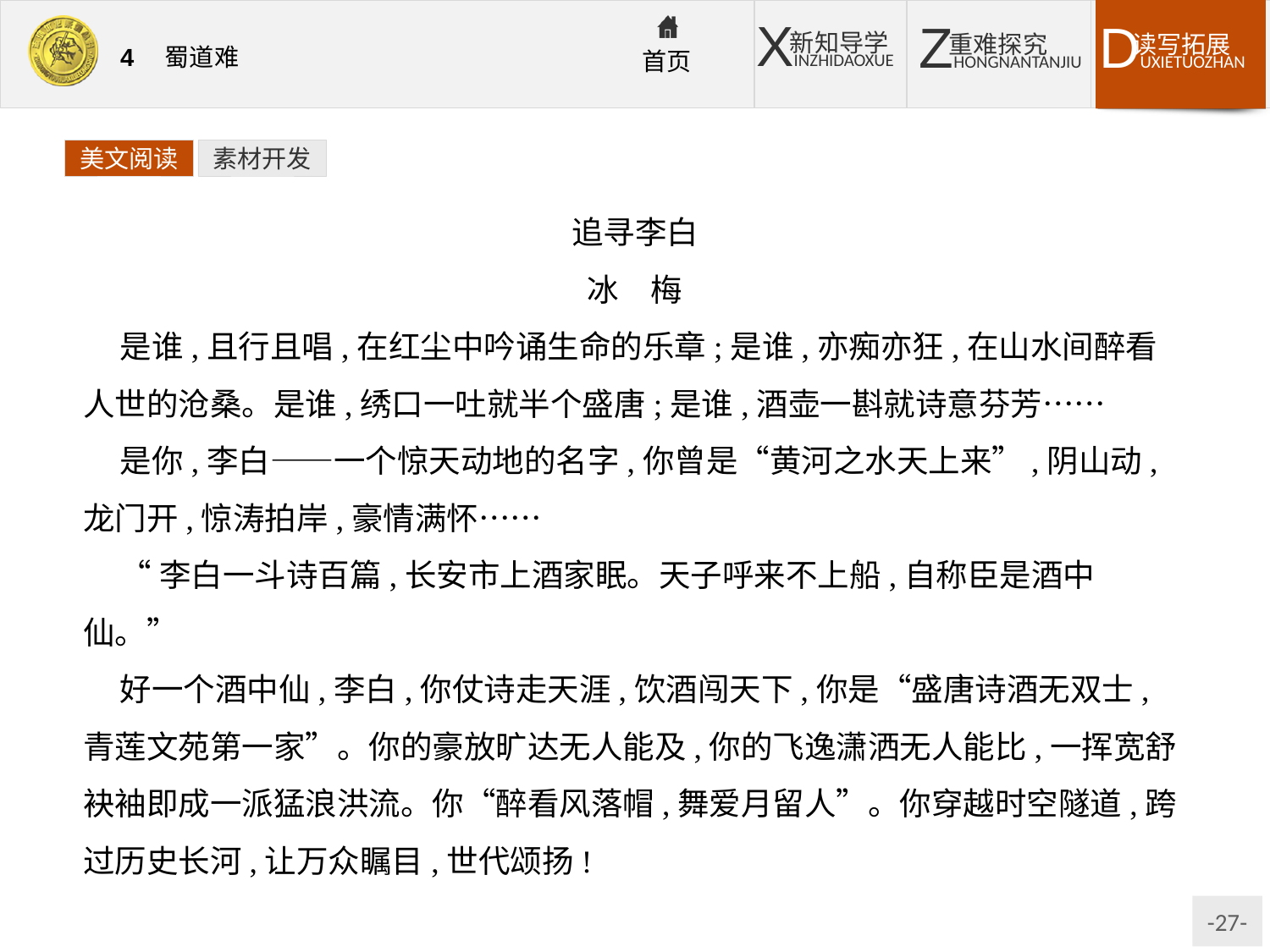

美文阅读
素材开发
追寻李白
冰　梅
是谁,且行且唱,在红尘中吟诵生命的乐章;是谁,亦痴亦狂,在山水间醉看人世的沧桑。是谁,绣口一吐就半个盛唐;是谁,酒壶一斟就诗意芬芳……
是你,李白——一个惊天动地的名字,你曾是“黄河之水天上来”,阴山动,龙门开,惊涛拍岸,豪情满怀……
“李白一斗诗百篇,长安市上酒家眠。天子呼来不上船,自称臣是酒中仙。”
好一个酒中仙,李白,你仗诗走天涯,饮酒闯天下,你是“盛唐诗酒无双士,青莲文苑第一家”。你的豪放旷达无人能及,你的飞逸潇洒无人能比,一挥宽舒袂袖即成一派猛浪洪流。你“醉看风落帽,舞爱月留人”。你穿越时空隧道,跨过历史长河,让万众瞩目,世代颂扬!